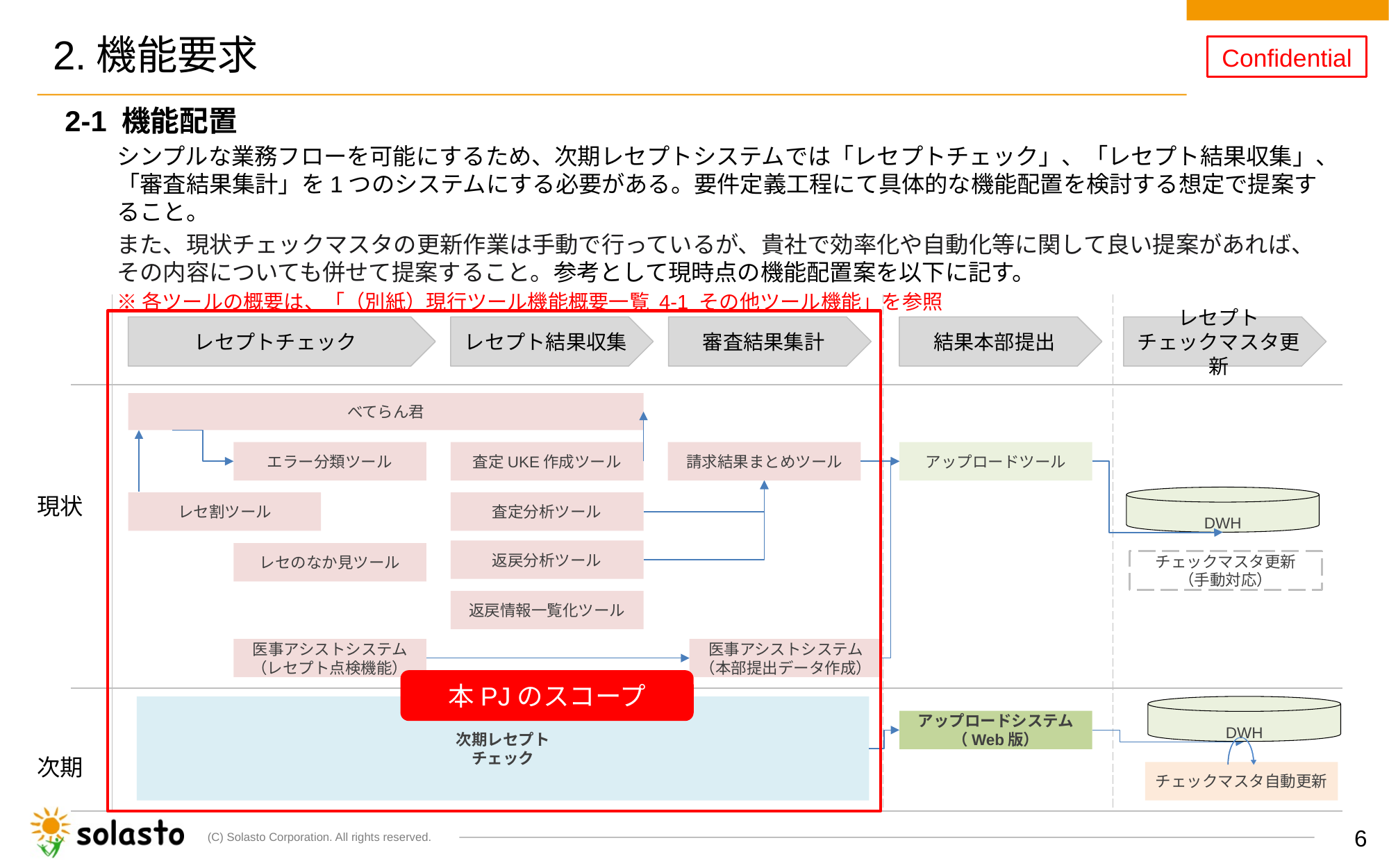

# 2.機能要求
2-1 機能配置
シンプルな業務フローを可能にするため、次期レセプトシステムでは「レセプトチェック」、「レセプト結果収集」、「審査結果集計」を1つのシステムにする必要がある。要件定義工程にて具体的な機能配置を検討する想定で提案すること。
また、現状チェックマスタの更新作業は手動で行っているが、貴社で効率化や自動化等に関して良い提案があれば、その内容についても併せて提案すること。参考として現時点の機能配置案を以下に記す。
※各ツールの概要は、「（別紙）現行ツール機能概要一覧 4-1 その他ツール機能」を参照

レセプトチェック
レセプト結果収集
審査結果集計
結果本部提出
レセプト
チェックマスタ更新
べてらん君
エラー分類ツール
査定UKE作成ツール
請求結果まとめツール
アップロードツール
現状

DWH
レセ割ツール
査定分析ツール
返戻分析ツール
レセのなか見ツール
チェックマスタ更新
（手動対応）
返戻情報一覧化ツール
医事アシストシステム
（レセプト点検機能）
医事アシストシステム
（本部提出データ作成）
本PJのスコープ
次期レセプト
チェック

DWH
アップロードシステム
（Web版）

次期
チェックマスタ自動更新